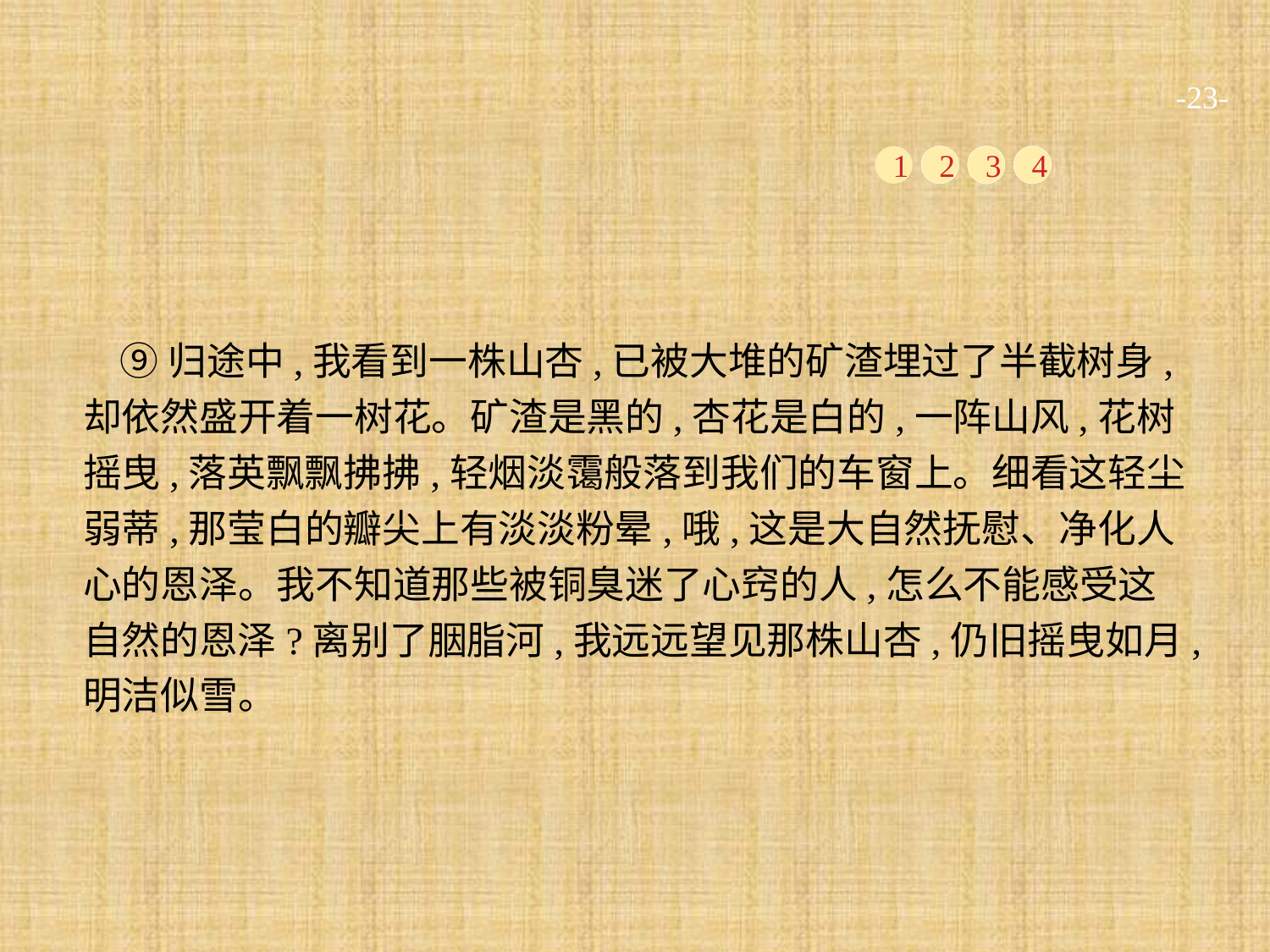

-23-
1
2
3
4
⑨归途中,我看到一株山杏,已被大堆的矿渣埋过了半截树身,却依然盛开着一树花。矿渣是黑的,杏花是白的,一阵山风,花树摇曳,落英飘飘拂拂,轻烟淡霭般落到我们的车窗上。细看这轻尘弱蒂,那莹白的瓣尖上有淡淡粉晕,哦,这是大自然抚慰、净化人心的恩泽。我不知道那些被铜臭迷了心窍的人,怎么不能感受这自然的恩泽?离别了胭脂河,我远远望见那株山杏,仍旧摇曳如月,明洁似雪。